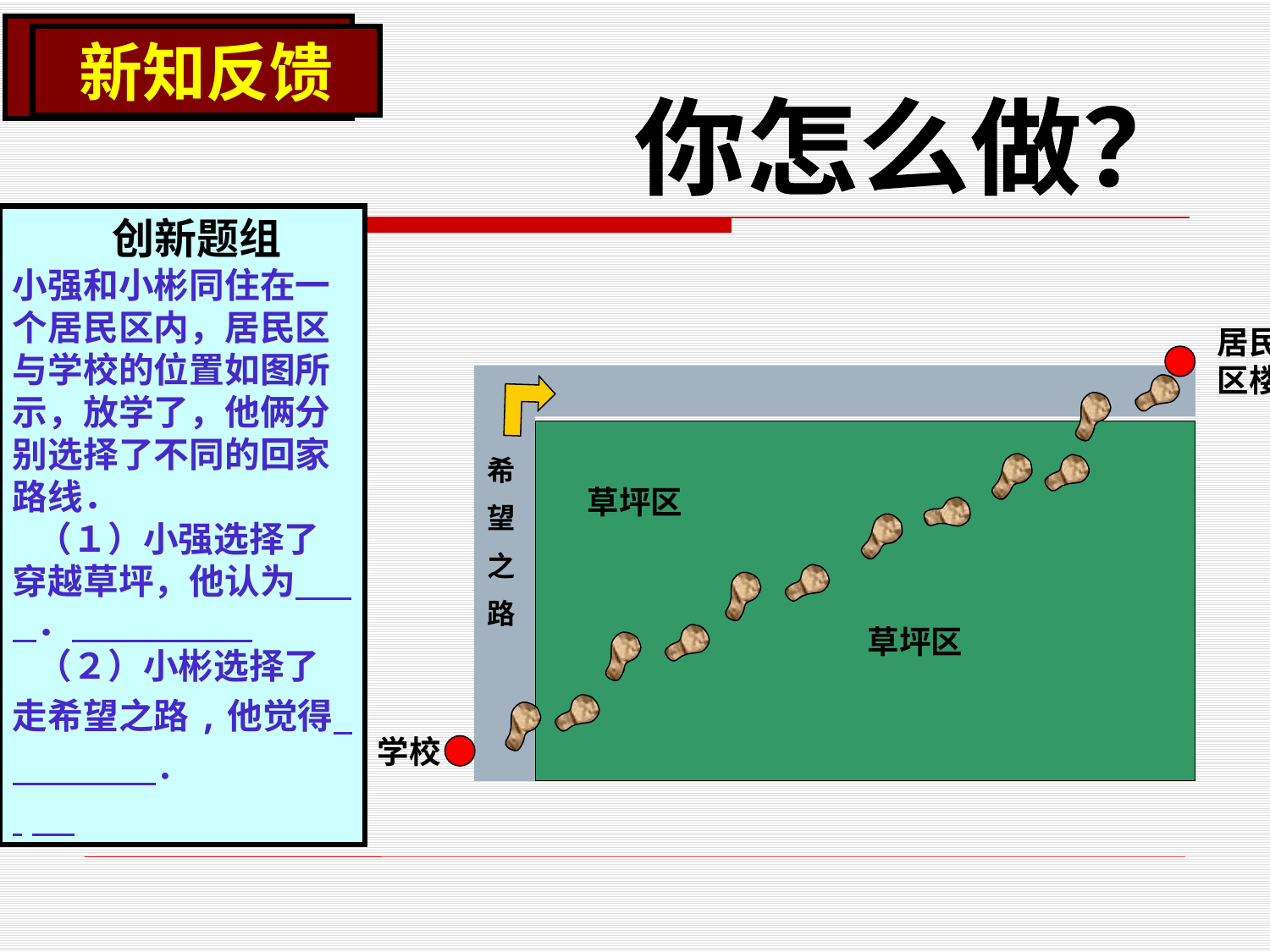

新知反馈
你怎么做？
  创新题组
小强和小彬同住在一个居民区内，居民区与学校的位置如图所示，放学了，他俩分别选择了不同的回家路线．
  （１）小强选择了穿越草坪，他认为           ．
  （２）小彬选择了走希望之路,他觉得                  ．

居民区楼

希
望
之
路

草坪区

草坪区

学校